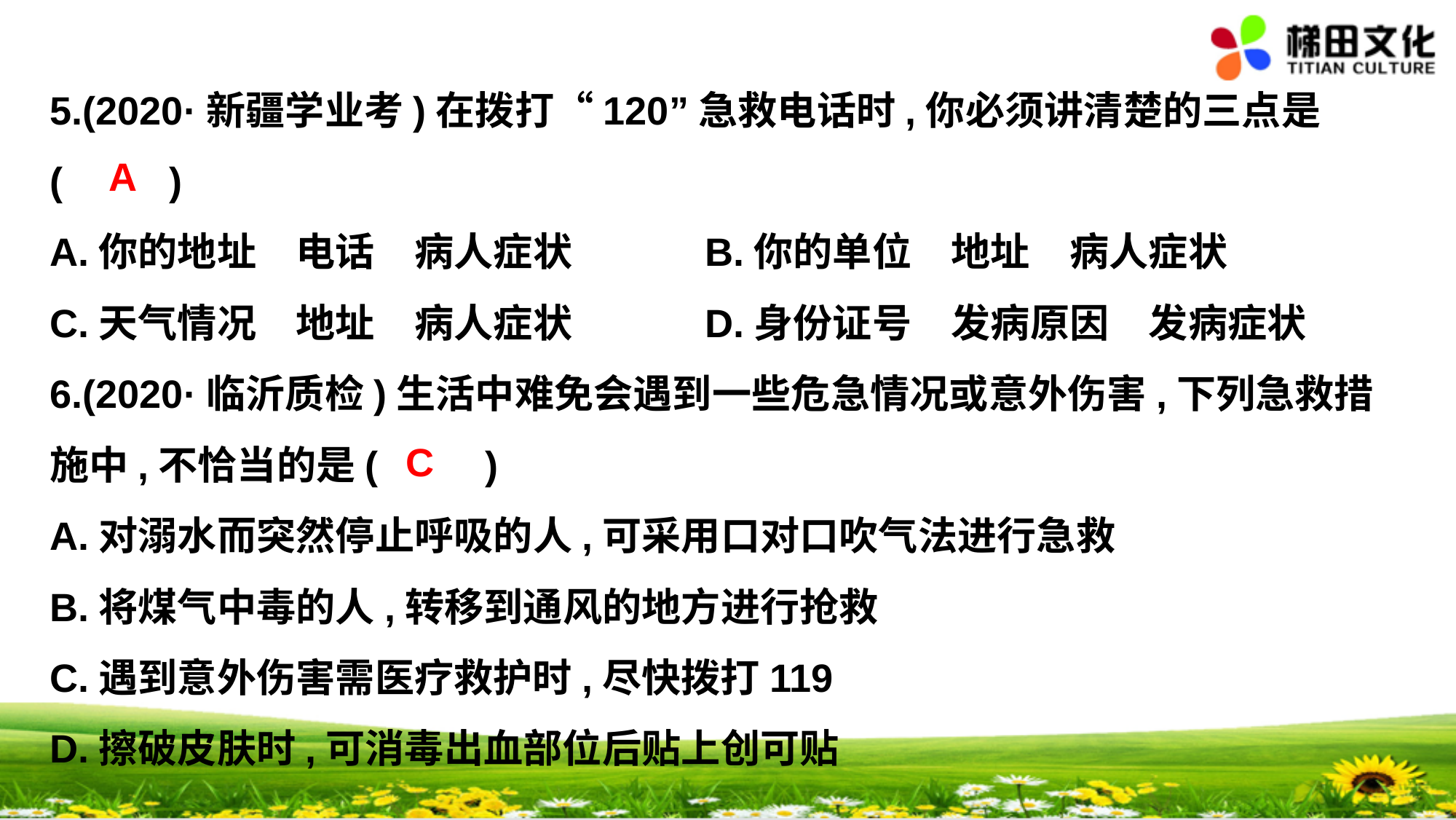

5.(2020·新疆学业考)在拨打“120”急救电话时,你必须讲清楚的三点是
(　 　)
A.你的地址　电话　病人症状		B.你的单位　地址　病人症状
C.天气情况　地址　病人症状		D.身份证号　发病原因　发病症状
6.(2020·临沂质检)生活中难免会遇到一些危急情况或意外伤害,下列急救措
施中,不恰当的是(　 　)
A.对溺水而突然停止呼吸的人,可采用口对口吹气法进行急救
B.将煤气中毒的人,转移到通风的地方进行抢救
C.遇到意外伤害需医疗救护时,尽快拨打119
D.擦破皮肤时,可消毒出血部位后贴上创可贴
A
C